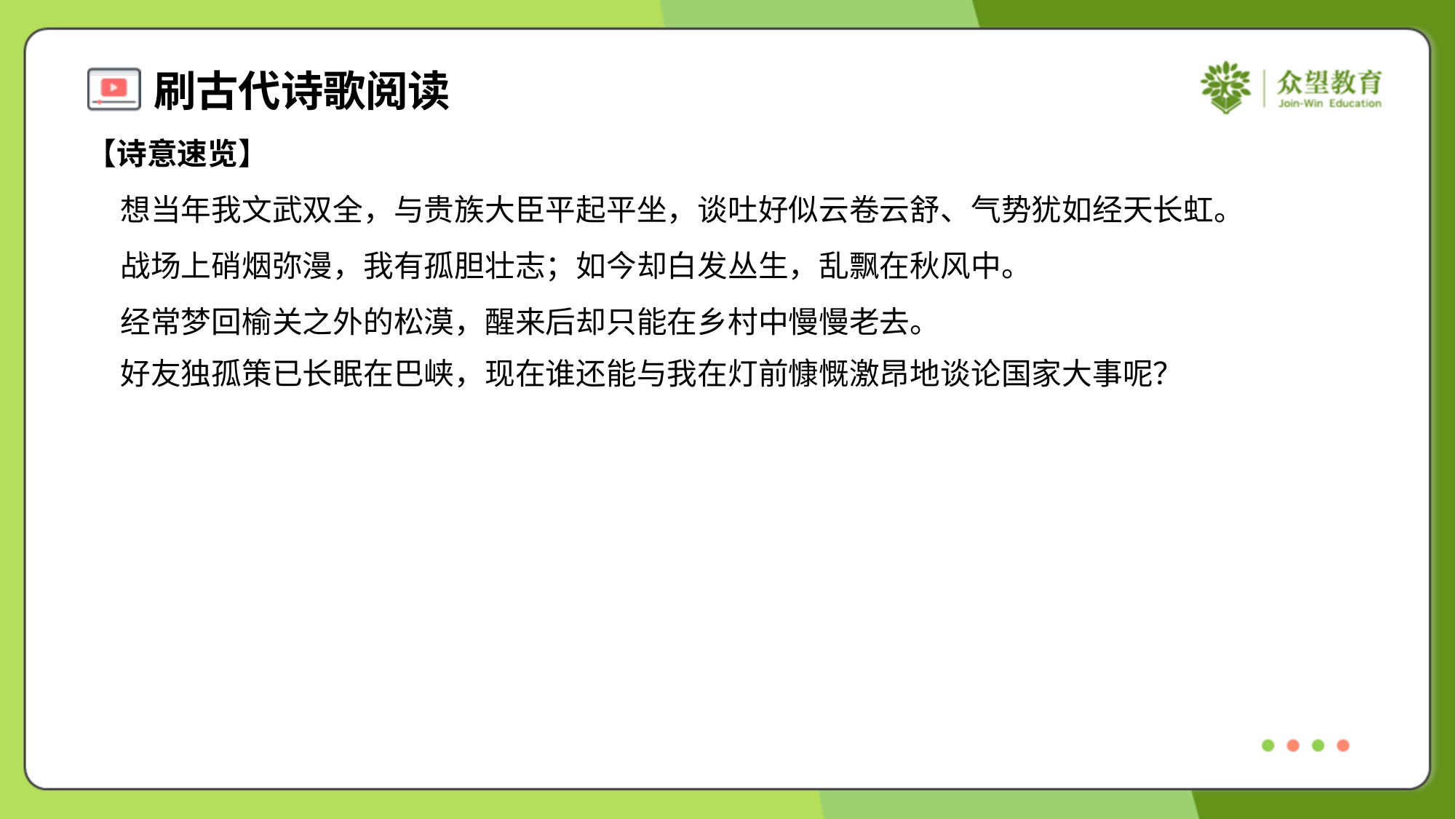

【诗意速览】
    想当年我文武双全，与贵族大臣平起平坐，谈吐好似云卷云舒、气势犹如经天长虹。
    战场上硝烟弥漫，我有孤胆壮志；如今却白发丛生，乱飘在秋风中。
    经常梦回榆关之外的松漠，醒来后却只能在乡村中慢慢老去。
    好友独孤策已长眠在巴峡，现在谁还能与我在灯前慷慨激昂地谈论国家大事呢？